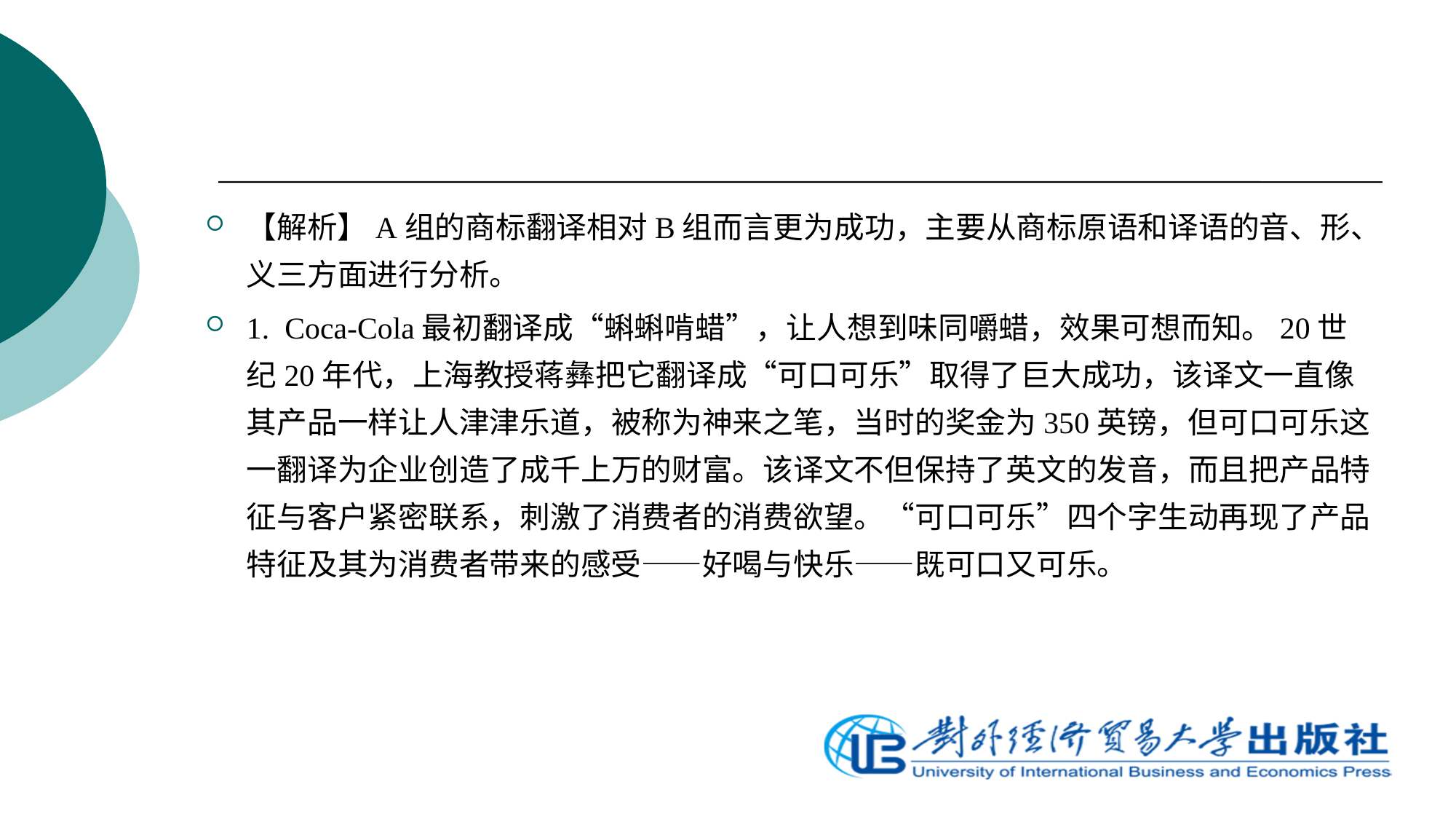

【解析】A组的商标翻译相对B组而言更为成功，主要从商标原语和译语的音、形、义三方面进行分析。
1.  Coca-Cola最初翻译成“蝌蝌啃蜡”，让人想到味同嚼蜡，效果可想而知。20世纪20年代，上海教授蒋彝把它翻译成“可口可乐”取得了巨大成功，该译文一直像其产品一样让人津津乐道，被称为神来之笔，当时的奖金为350英镑，但可口可乐这一翻译为企业创造了成千上万的财富。该译文不但保持了英文的发音，而且把产品特征与客户紧密联系，刺激了消费者的消费欲望。“可口可乐”四个字生动再现了产品特征及其为消费者带来的感受——好喝与快乐——既可口又可乐。